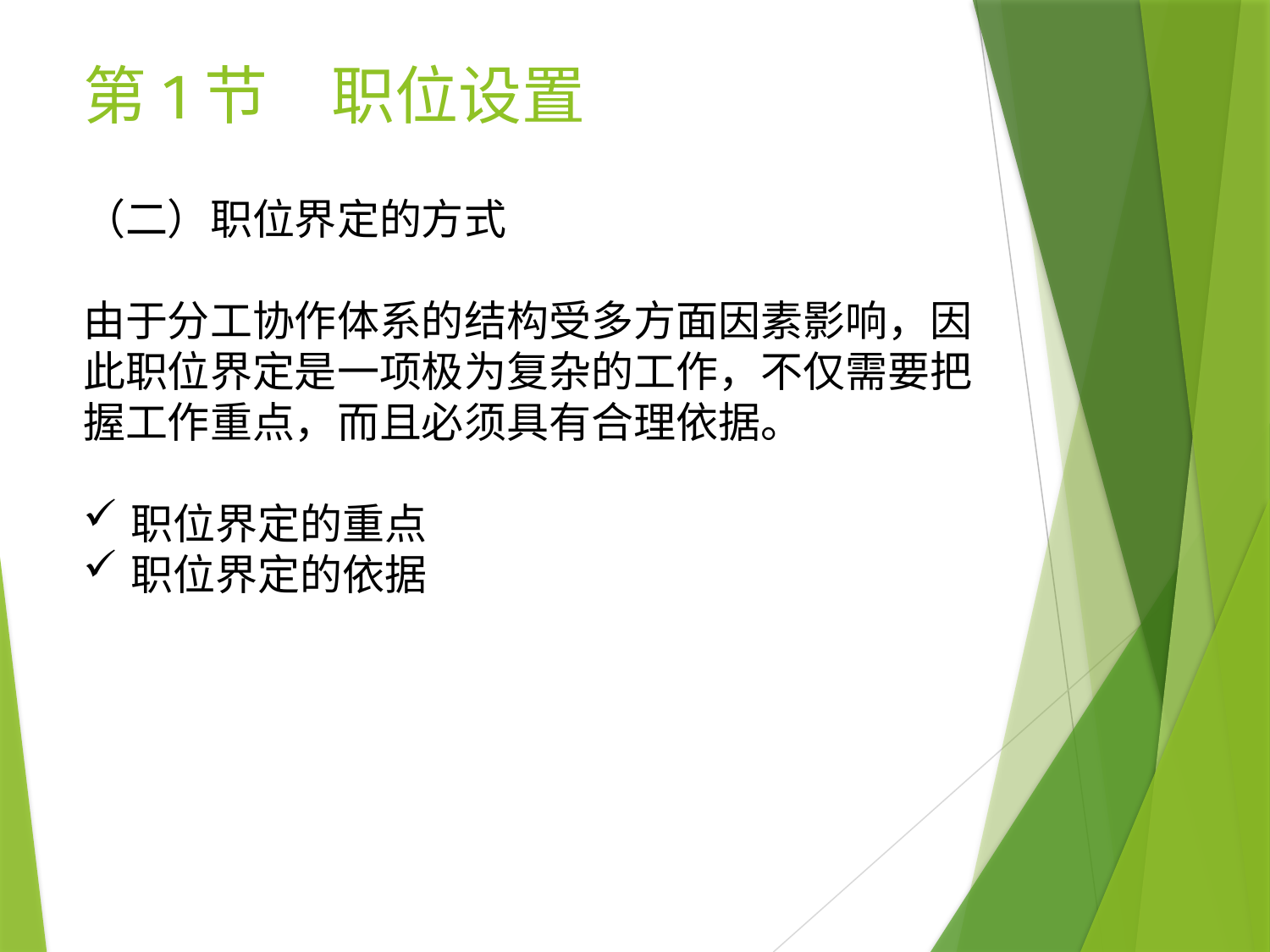

# 第1节　职位设置
（二）职位界定的方式

由于分工协作体系的结构受多方面因素影响，因此职位界定是一项极为复杂的工作，不仅需要把握工作重点，而且必须具有合理依据。

职位界定的重点
职位界定的依据